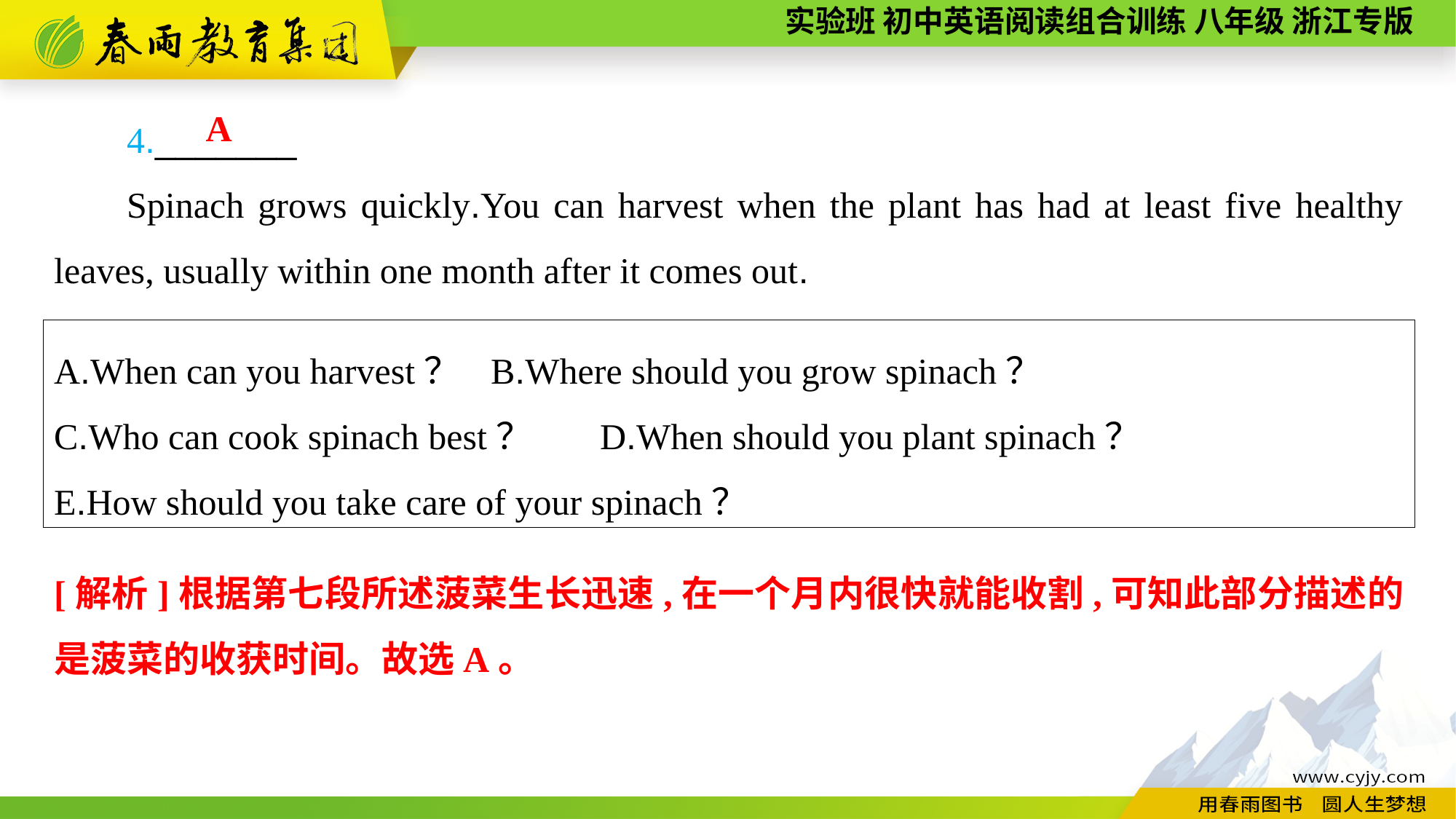

4._______
Spinach grows quickly.You can harvest when the plant has had at least five healthy leaves, usually within one month after it comes out.
A
A.When can you harvest？	B.Where should you grow spinach？
C.Who can cook spinach best？	D.When should you plant spinach？
E.How should you take care of your spinach？
[解析]根据第七段所述菠菜生长迅速,在一个月内很快就能收割,可知此部分描述的是菠菜的收获时间。故选A。